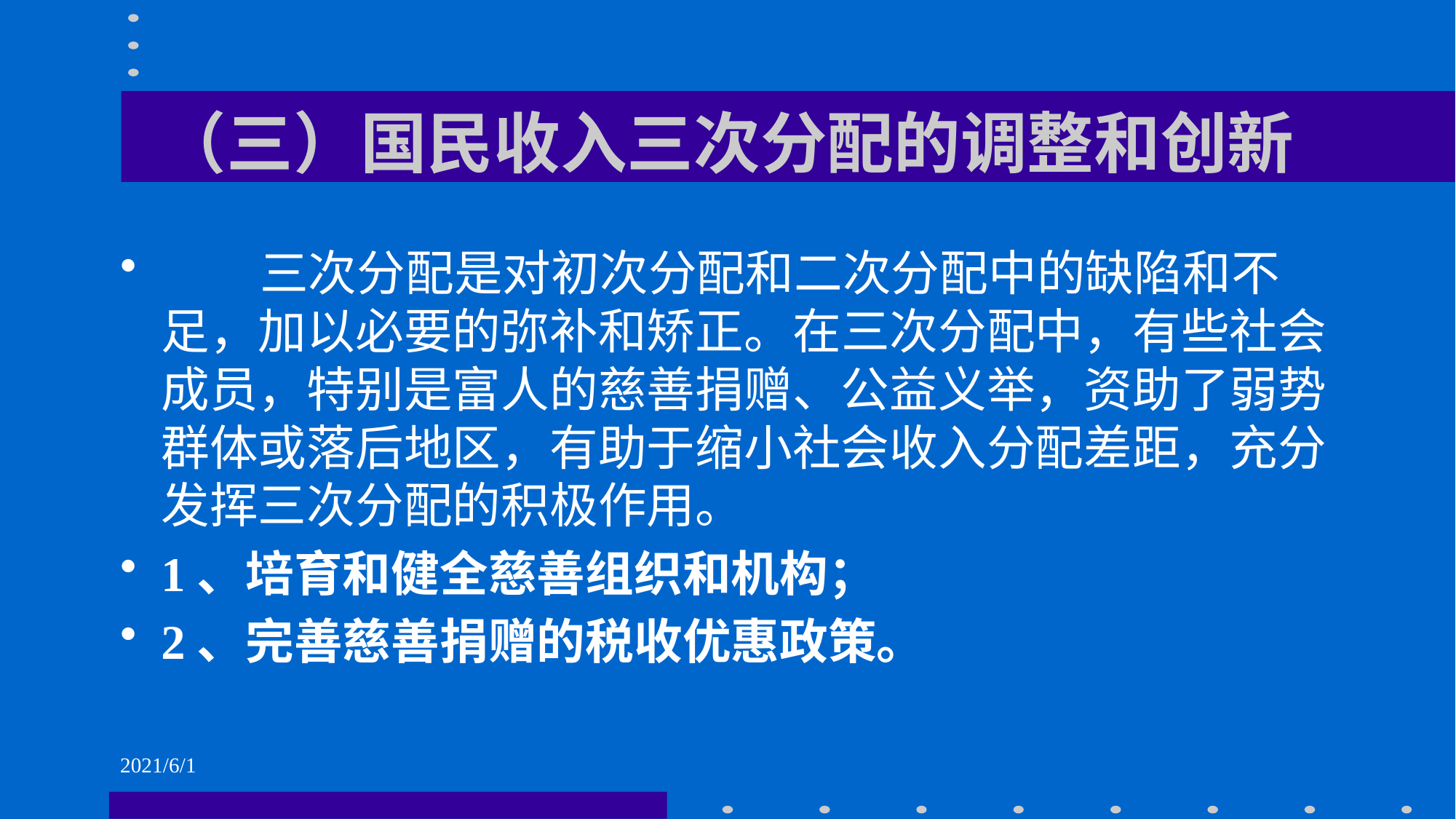

# （三）国民收入三次分配的调整和创新
        三次分配是对初次分配和二次分配中的缺陷和不足，加以必要的弥补和矫正。在三次分配中，有些社会成员，特别是富人的慈善捐赠、公益义举，资助了弱势群体或落后地区，有助于缩小社会收入分配差距，充分发挥三次分配的积极作用。
1、培育和健全慈善组织和机构；
2、完善慈善捐赠的税收优惠政策。
2021/6/1